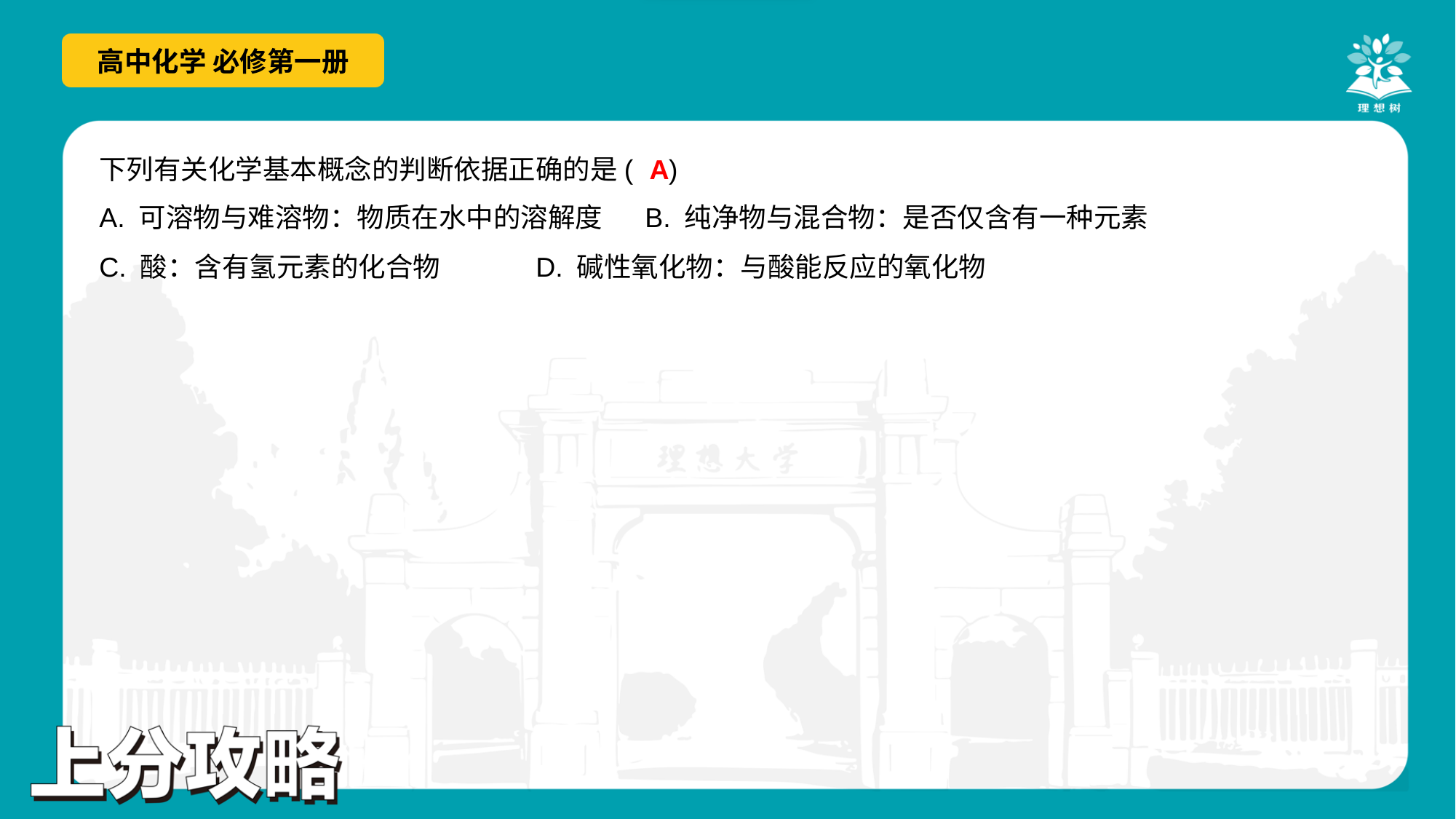

A
下列有关化学基本概念的判断依据正确的是(     )
A. 可溶物与难溶物：物质在水中的溶解度	B. 纯净物与混合物：是否仅含有一种元素
C. 酸：含有氢元素的化合物	D. 碱性氧化物：与酸能反应的氧化物